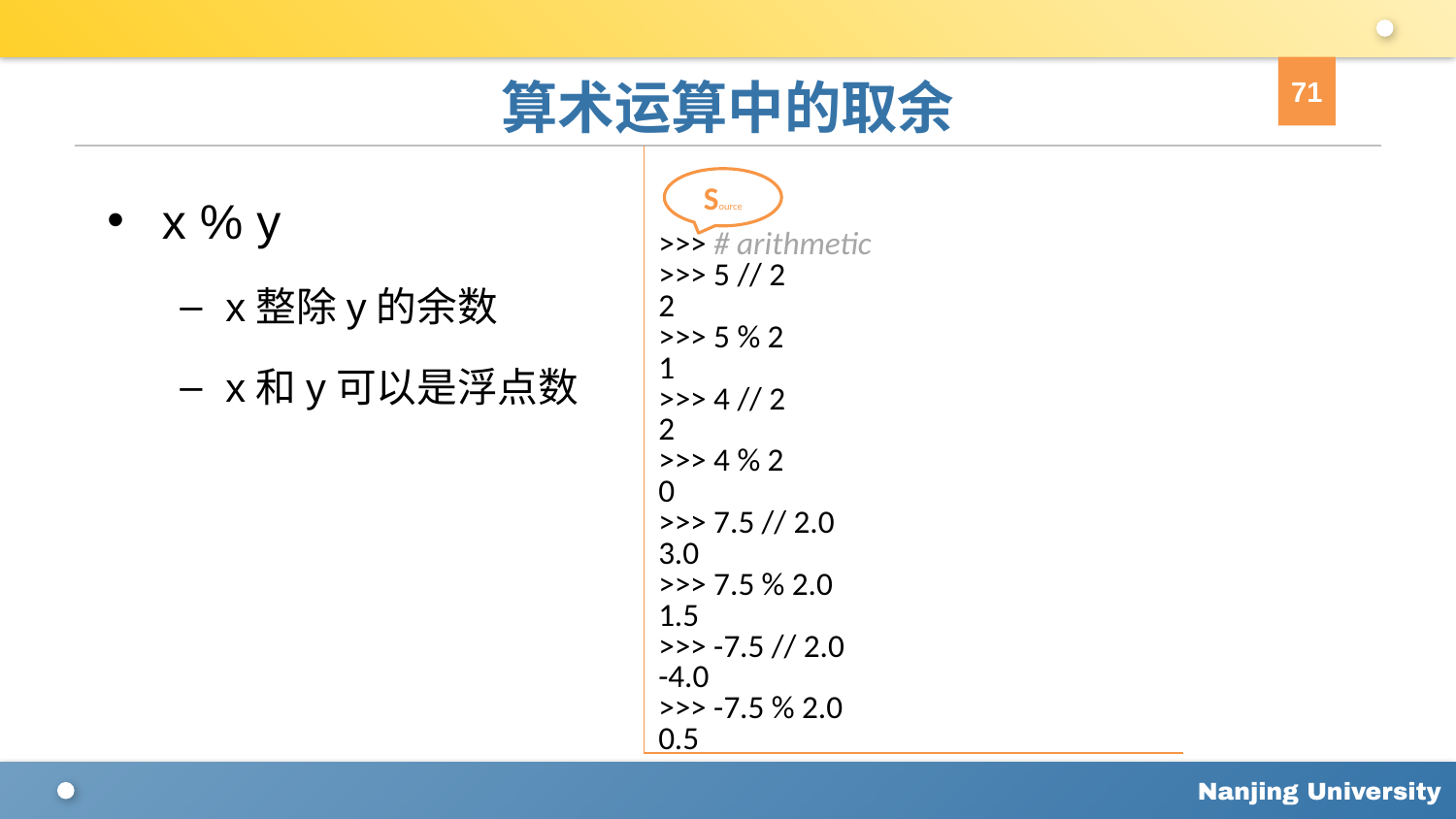

71
# 算术运算中的取余

>>> # arithmetic
>>> 5 // 2
2
>>> 5 % 2
1
>>> 4 // 2
2
>>> 4 % 2
0
>>> 7.5 // 2.0
3.0
>>> 7.5 % 2.0
1.5
>>> -7.5 // 2.0
-4.0
>>> -7.5 % 2.0
0.5
Source
x % y
x整除y的余数
x和y可以是浮点数